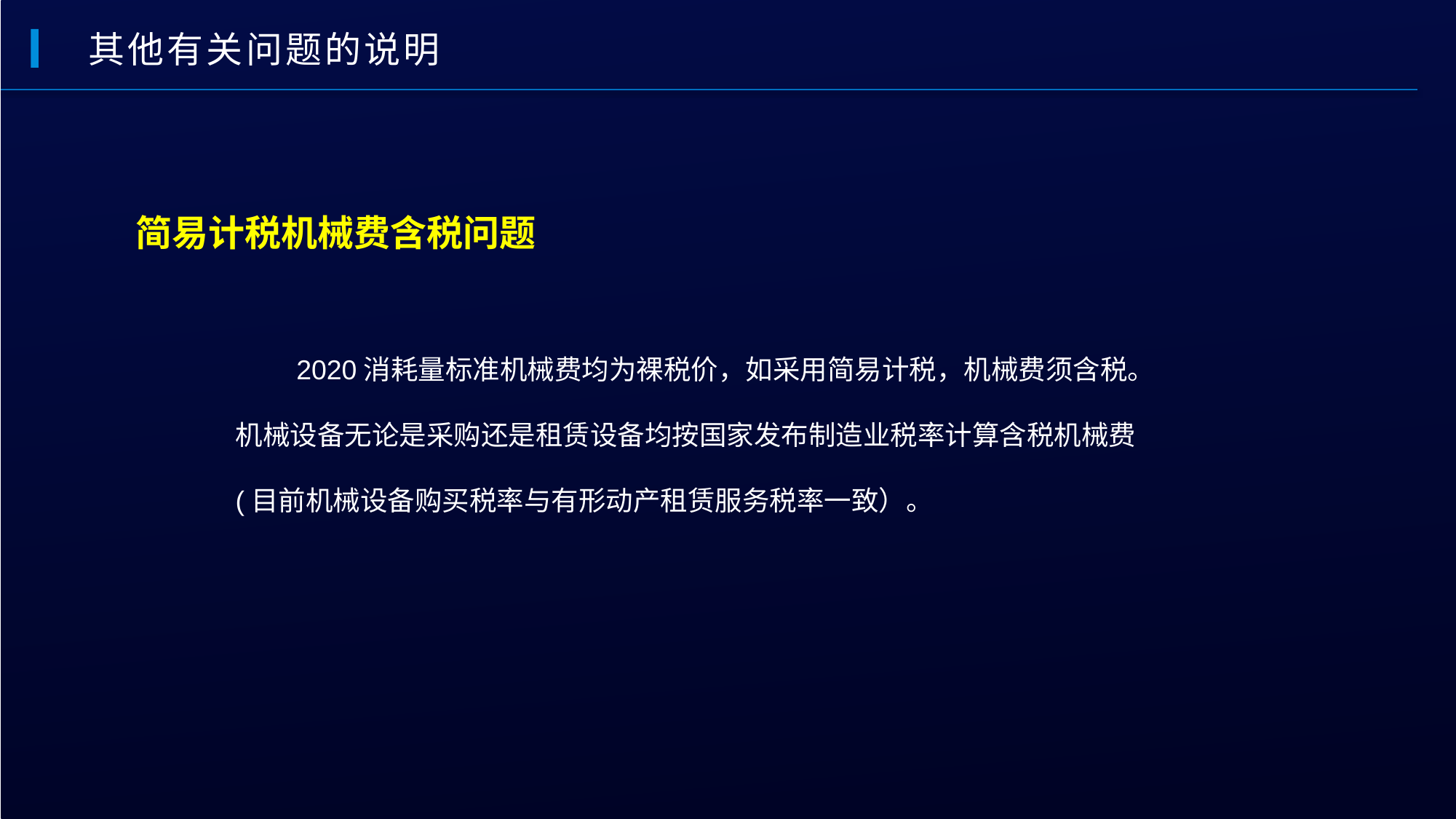

其他有关问题的说明
简易计税机械费含税问题
   2020消耗量标准机械费均为裸税价，如采用简易计税，机械费须含税。机械设备无论是采购还是租赁设备均按国家发布制造业税率计算含税机械费 (目前机械设备购买税率与有形动产租赁服务税率一致）。